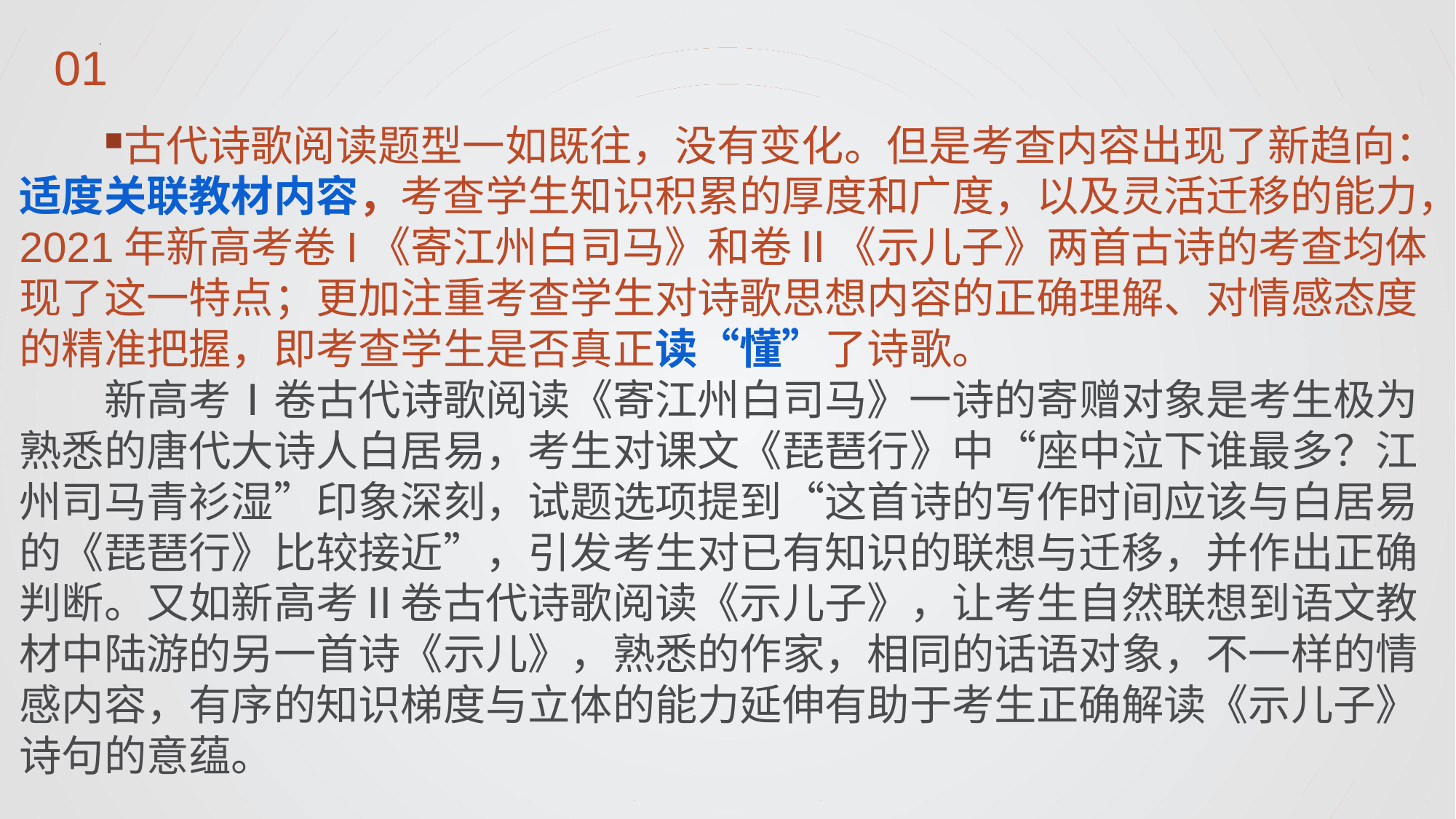

古代诗歌阅读题型一如既往，没有变化。但是考查内容出现了新趋向：适度关联教材内容，考查学生知识积累的厚度和广度，以及灵活迁移的能力，2021年新高考卷I《寄江州白司马》和卷Ⅱ《示儿子》两首古诗的考查均体现了这一特点；更加注重考查学生对诗歌思想内容的正确理解、对情感态度的精准把握，即考查学生是否真正读“懂”了诗歌。
新高考Ⅰ卷古代诗歌阅读《寄江州白司马》一诗的寄赠对象是考生极为熟悉的唐代大诗人白居易，考生对课文《琵琶行》中“座中泣下谁最多？江州司马青衫湿”印象深刻，试题选项提到“这首诗的写作时间应该与白居易的《琵琶行》比较接近”，引发考生对已有知识的联想与迁移，并作出正确判断。又如新高考Ⅱ卷古代诗歌阅读《示儿子》，让考生自然联想到语文教材中陆游的另一首诗《示儿》，熟悉的作家，相同的话语对象，不一样的情感内容，有序的知识梯度与立体的能力延伸有助于考生正确解读《示儿子》诗句的意蕴。